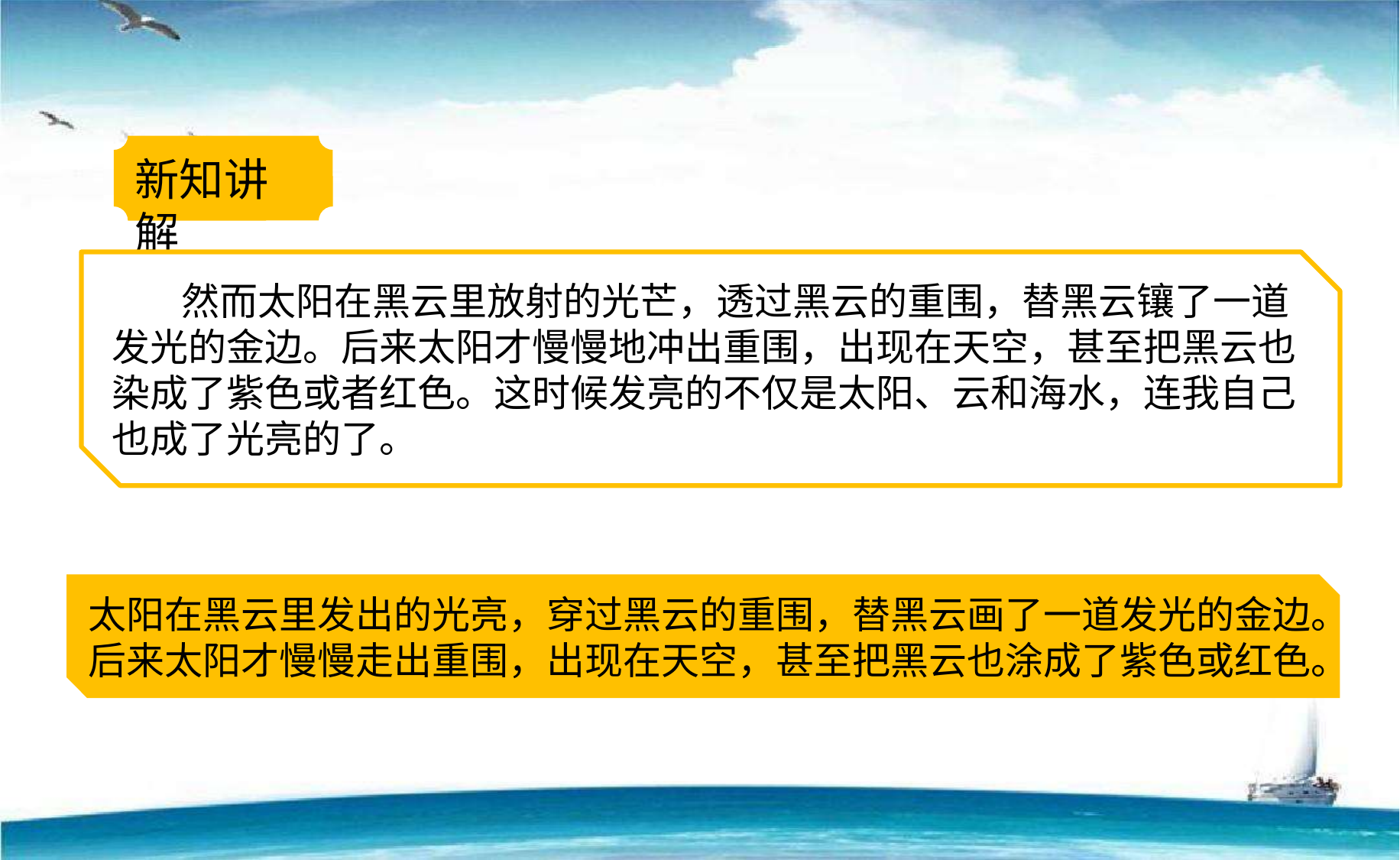

新知讲解
       然而太阳在黑云里放射的光芒，透过黑云的重围，替黑云镶了一道发光的金边。后来太阳才慢慢地冲出重围，出现在天空，甚至把黑云也染成了紫色或者红色。这时候发亮的不仅是太阳、云和海水，连我自己也成了光亮的了。
太阳在黑云里发出的光亮，穿过黑云的重围，替黑云画了一道发光的金边。后来太阳才慢慢走出重围，出现在天空，甚至把黑云也涂成了紫色或红色。